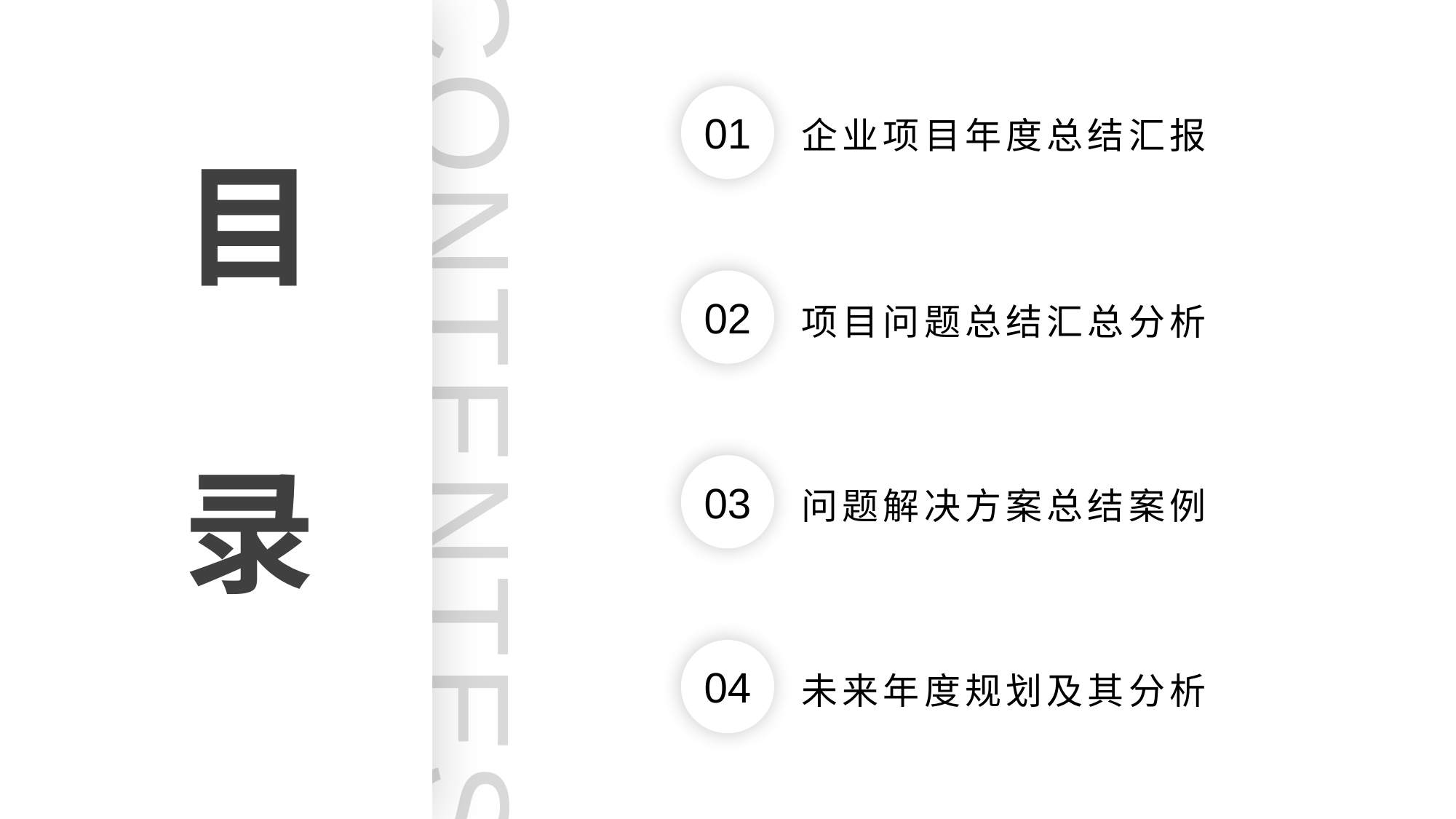

01
企业项目年度总结汇报
目

02
项目问题总结汇总分析
CONTENTES
录

03
问题解决方案总结案例

04
未来年度规划及其分析